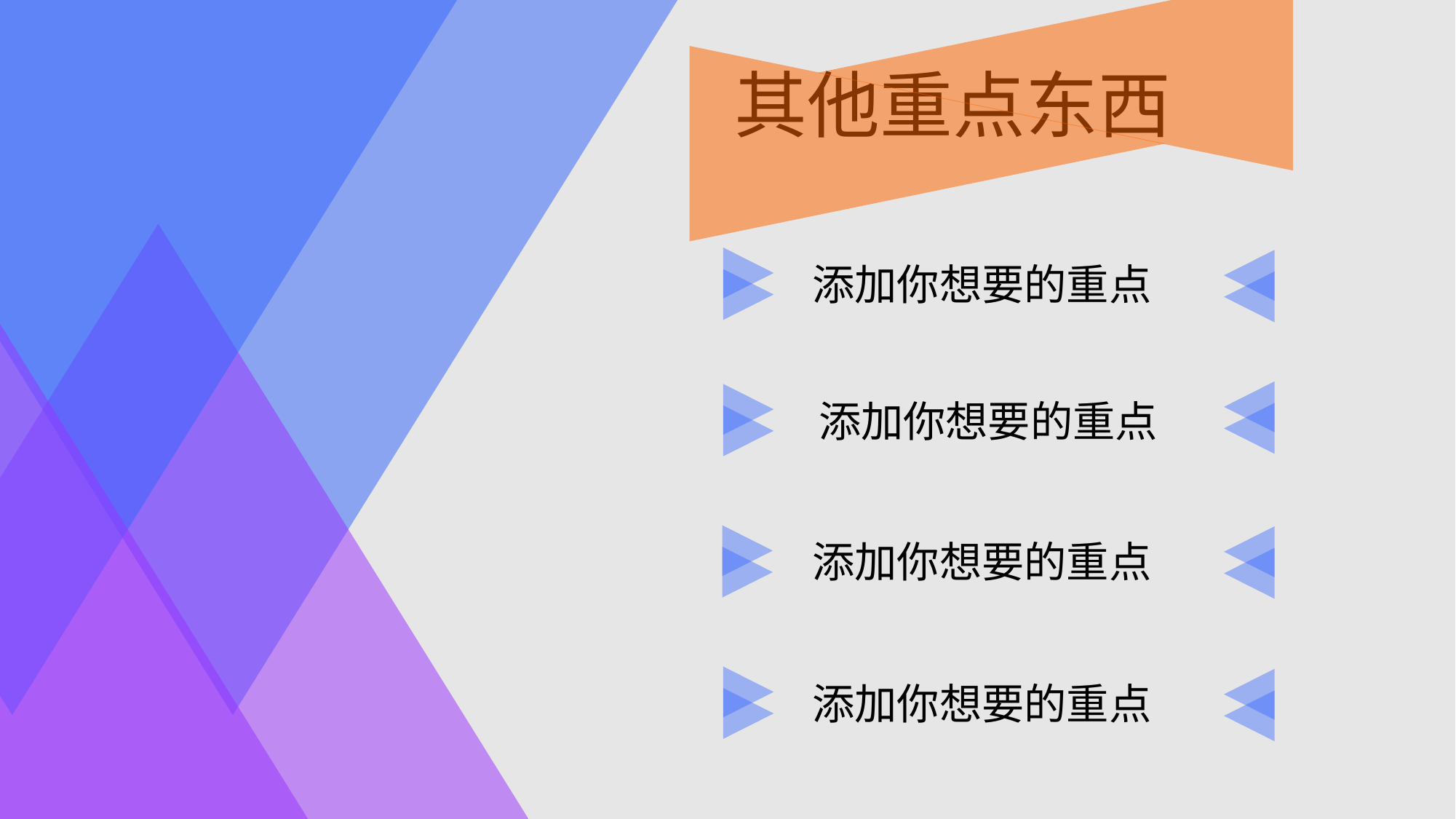

其他重点东西

添加你想要的重点

添加你想要的重点

添加你想要的重点

添加你想要的重点